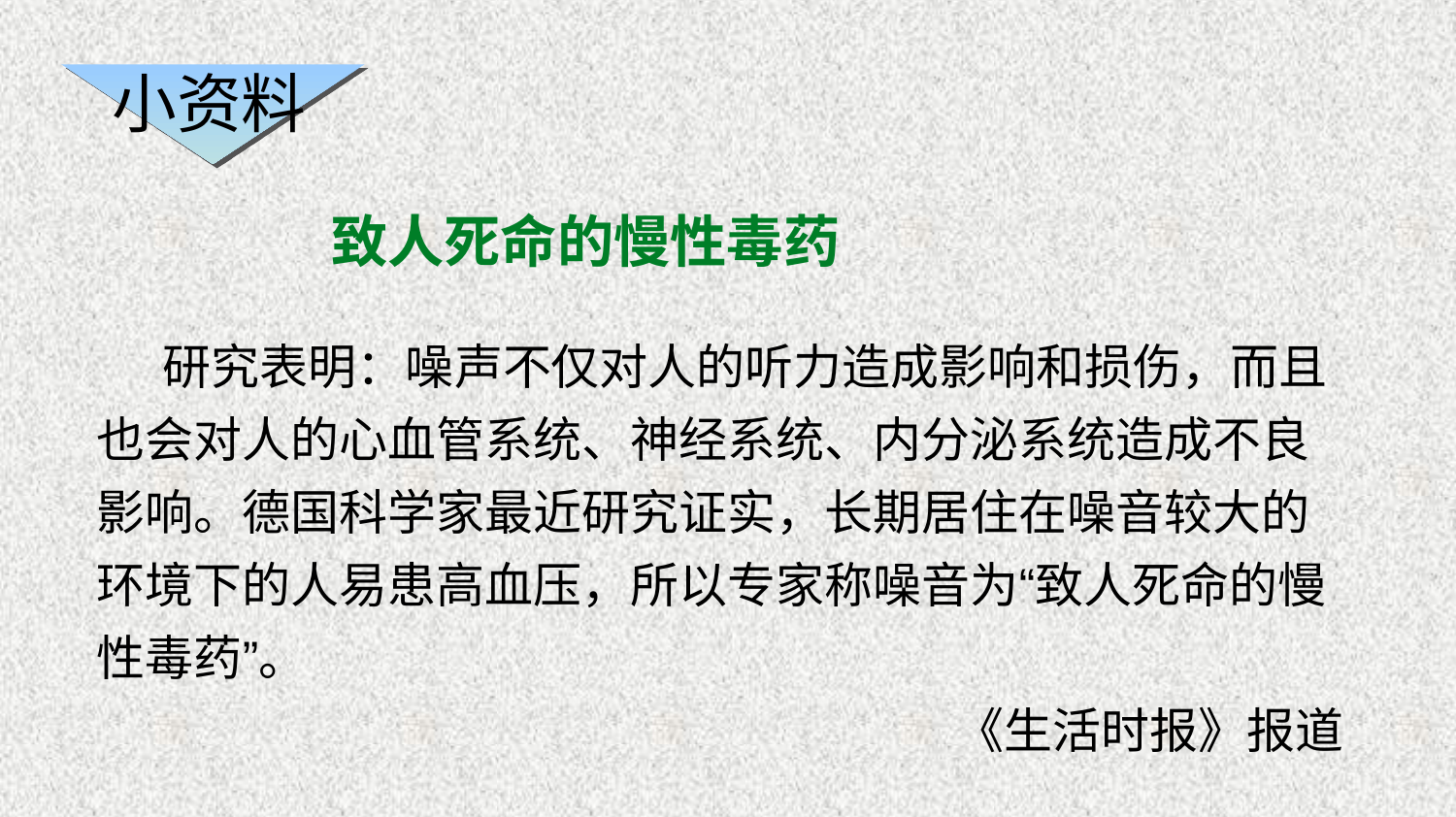

小资料

              致人死命的慢性毒药

    研究表明：噪声不仅对人的听力造成影响和损伤，而且也会对人的心血管系统、神经系统、内分泌系统造成不良影响。德国科学家最近研究证实，长期居住在噪音较大的环境下的人易患高血压，所以专家称噪音为“致人死命的慢性毒药”。
《生活时报》报道